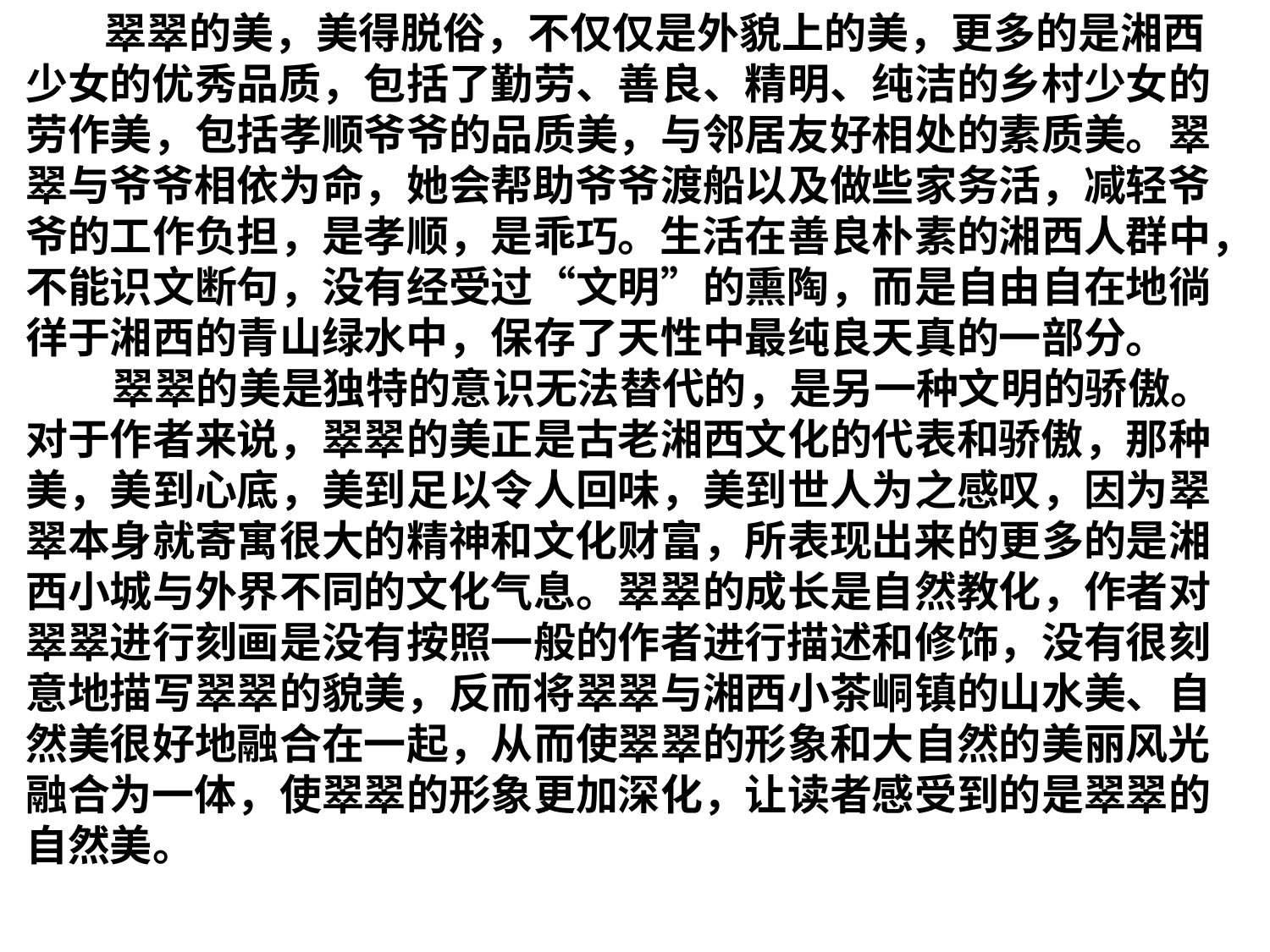

翠翠的美，美得脱俗，不仅仅是外貌上的美，更多的是湘西少女的优秀品质，包括了勤劳、善良、精明、纯洁的乡村少女的劳作美，包括孝顺爷爷的品质美，与邻居友好相处的素质美。翠翠与爷爷相依为命，她会帮助爷爷渡船以及做些家务活，减轻爷爷的工作负担，是孝顺，是乖巧。生活在善良朴素的湘西人群中，不能识文断句，没有经受过“文明”的熏陶，而是自由自在地徜徉于湘西的青山绿水中，保存了天性中最纯良天真的一部分。
        翠翠的美是独特的意识无法替代的，是另一种文明的骄傲。对于作者来说，翠翠的美正是古老湘西文化的代表和骄傲，那种美，美到心底，美到足以令人回味，美到世人为之感叹，因为翠翠本身就寄寓很大的精神和文化财富，所表现出来的更多的是湘西小城与外界不同的文化气息。翠翠的成长是自然教化，作者对翠翠进行刻画是没有按照一般的作者进行描述和修饰，没有很刻意地描写翠翠的貌美，反而将翠翠与湘西小茶峒镇的山水美、自然美很好地融合在一起，从而使翠翠的形象和大自然的美丽风光融合为一体，使翠翠的形象更加深化，让读者感受到的是翠翠的自然美。